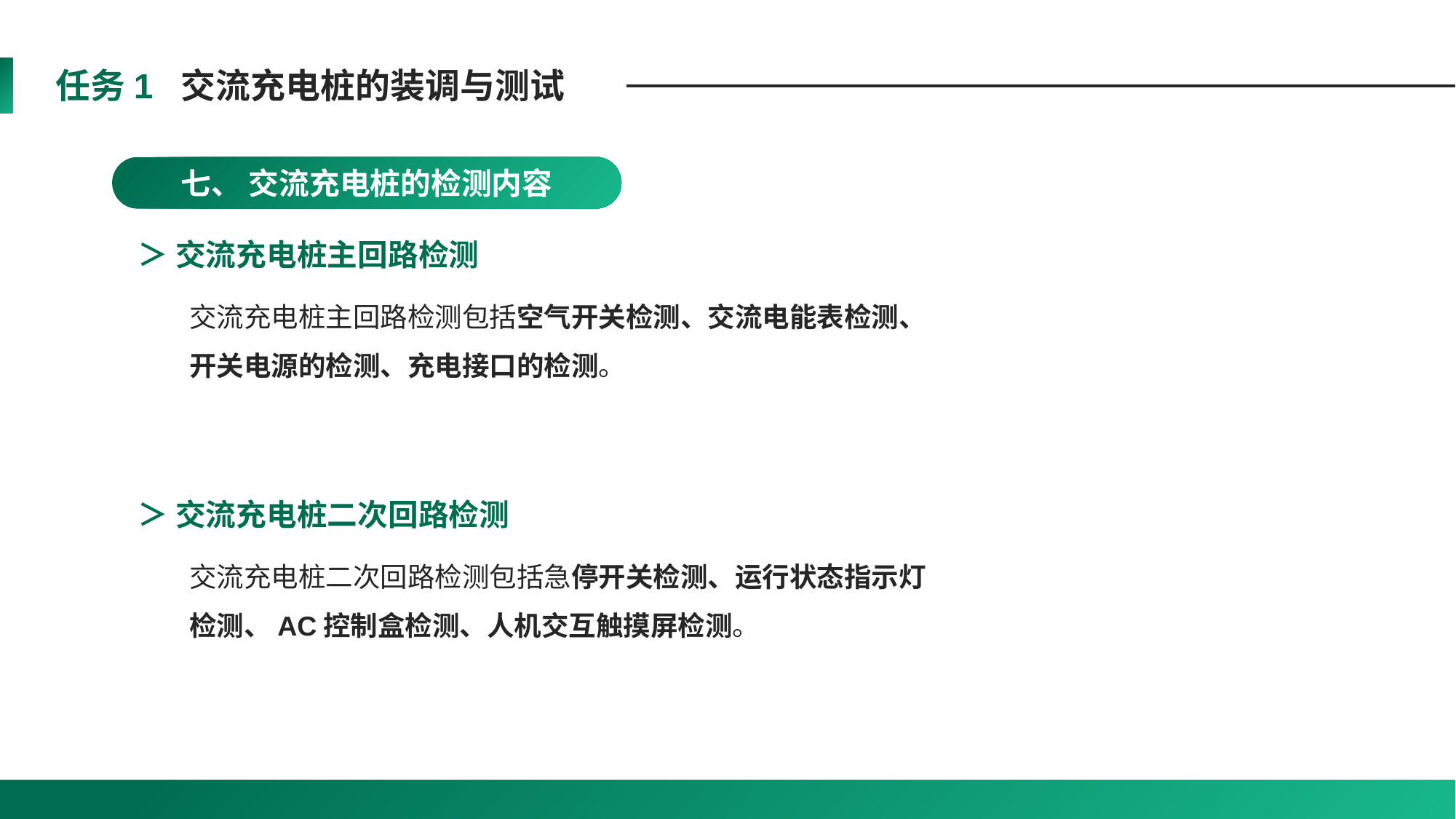

任务1  交流充电桩的装调与测试

七、 交流充电桩的检测内容
＞ 交流充电桩主回路检测
交流充电桩主回路检测包括空气开关检测、交流电能表检测、开关电源的检测、充电接口的检测。

＞ 交流充电桩二次回路检测
交流充电桩二次回路检测包括急停开关检测、运行状态指示灯检测、AC控制盒检测、人机交互触摸屏检测。